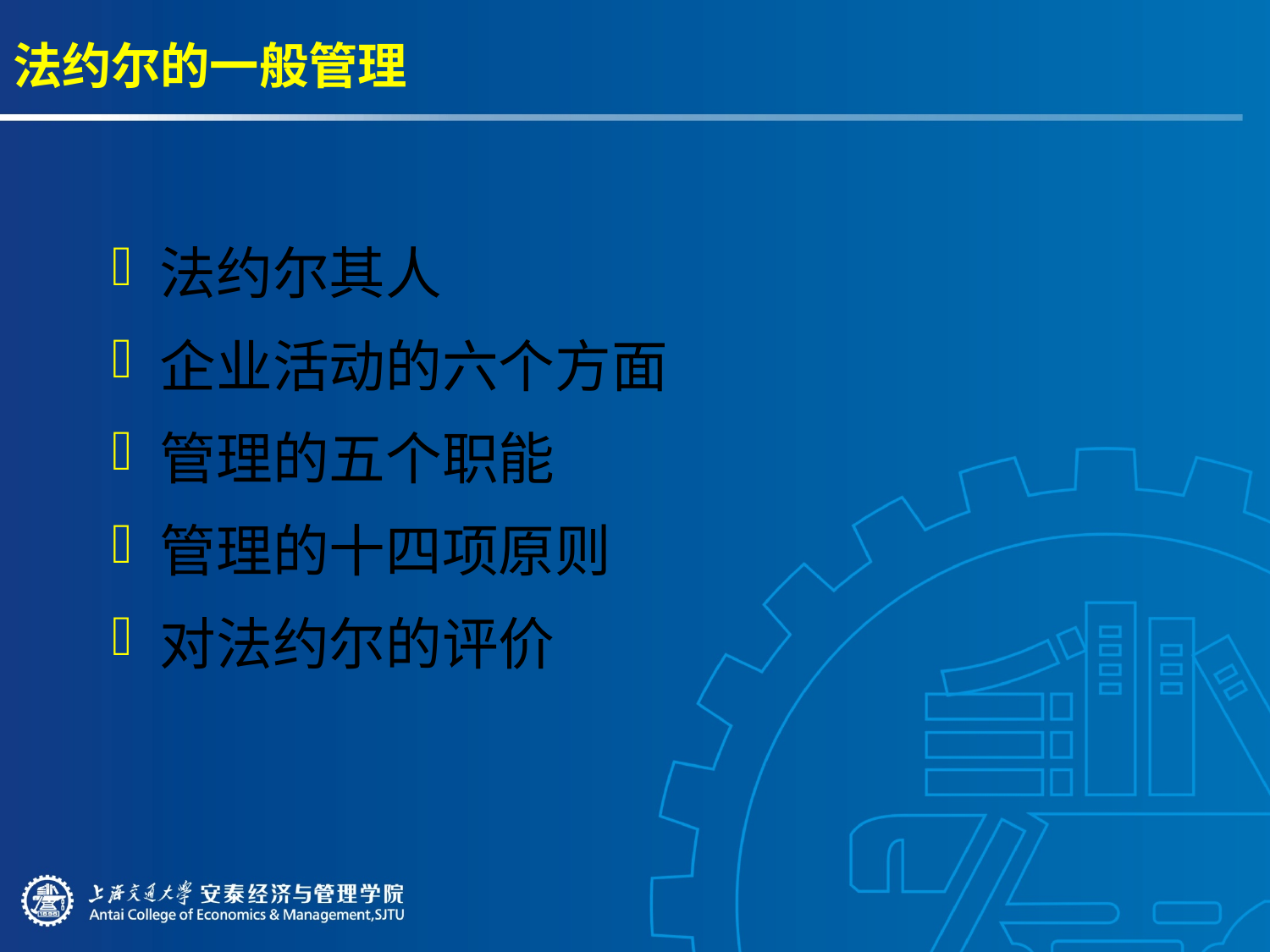

# 法约尔的一般管理
法约尔其人
企业活动的六个方面
管理的五个职能
管理的十四项原则
对法约尔的评价